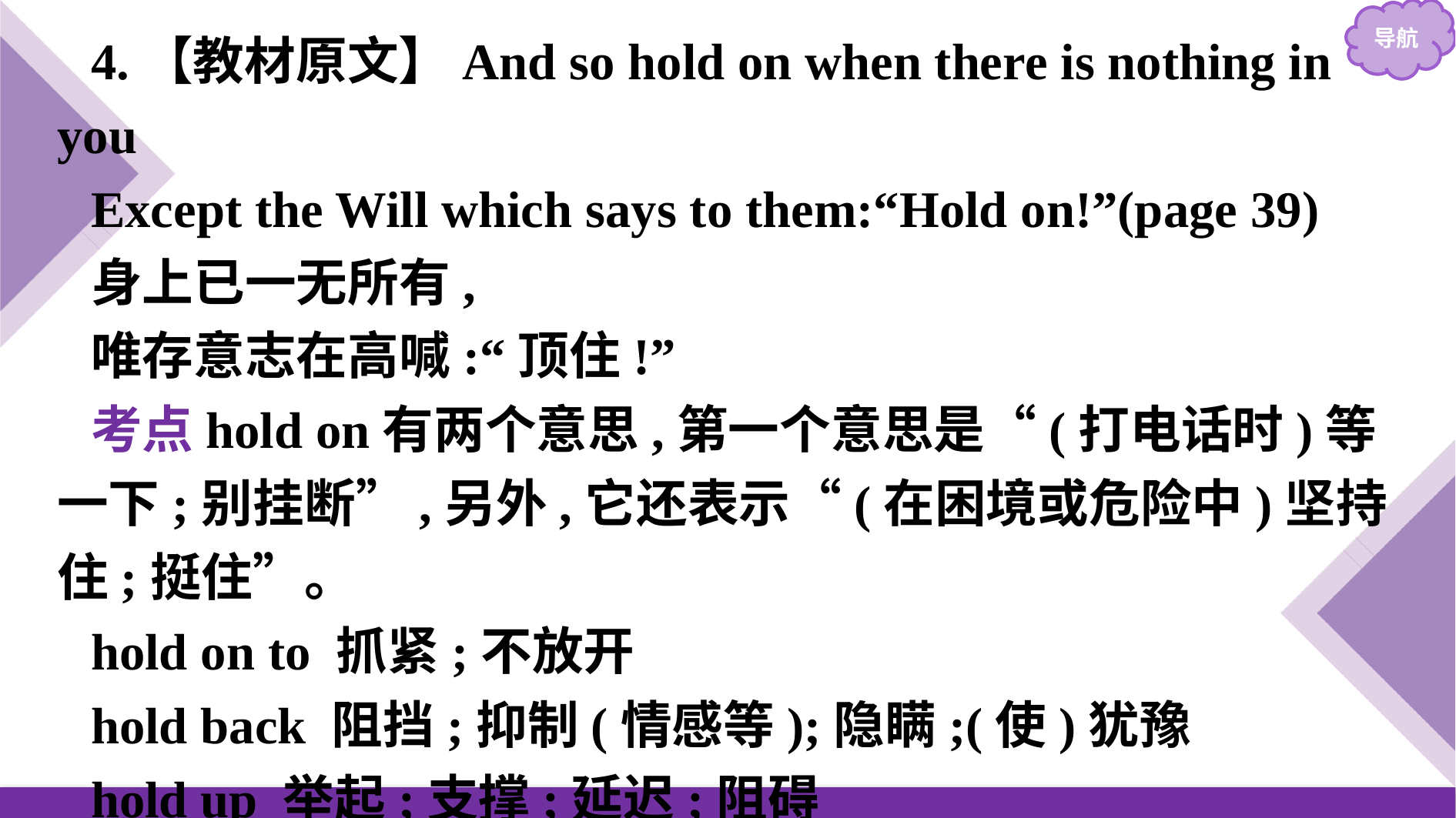

4.【教材原文】And so hold on when there is nothing in you
Except the Will which says to them:“Hold on!”(page 39)
身上已一无所有,
唯存意志在高喊:“顶住!”
考点hold on有两个意思,第一个意思是“(打电话时)等一下;别挂断”,另外,它还表示“(在困境或危险中)坚持住;挺住”。
hold on to 抓紧;不放开
hold back 阻挡;抑制(情感等);隐瞒;(使)犹豫
hold up 举起;支撑;延迟;阻碍